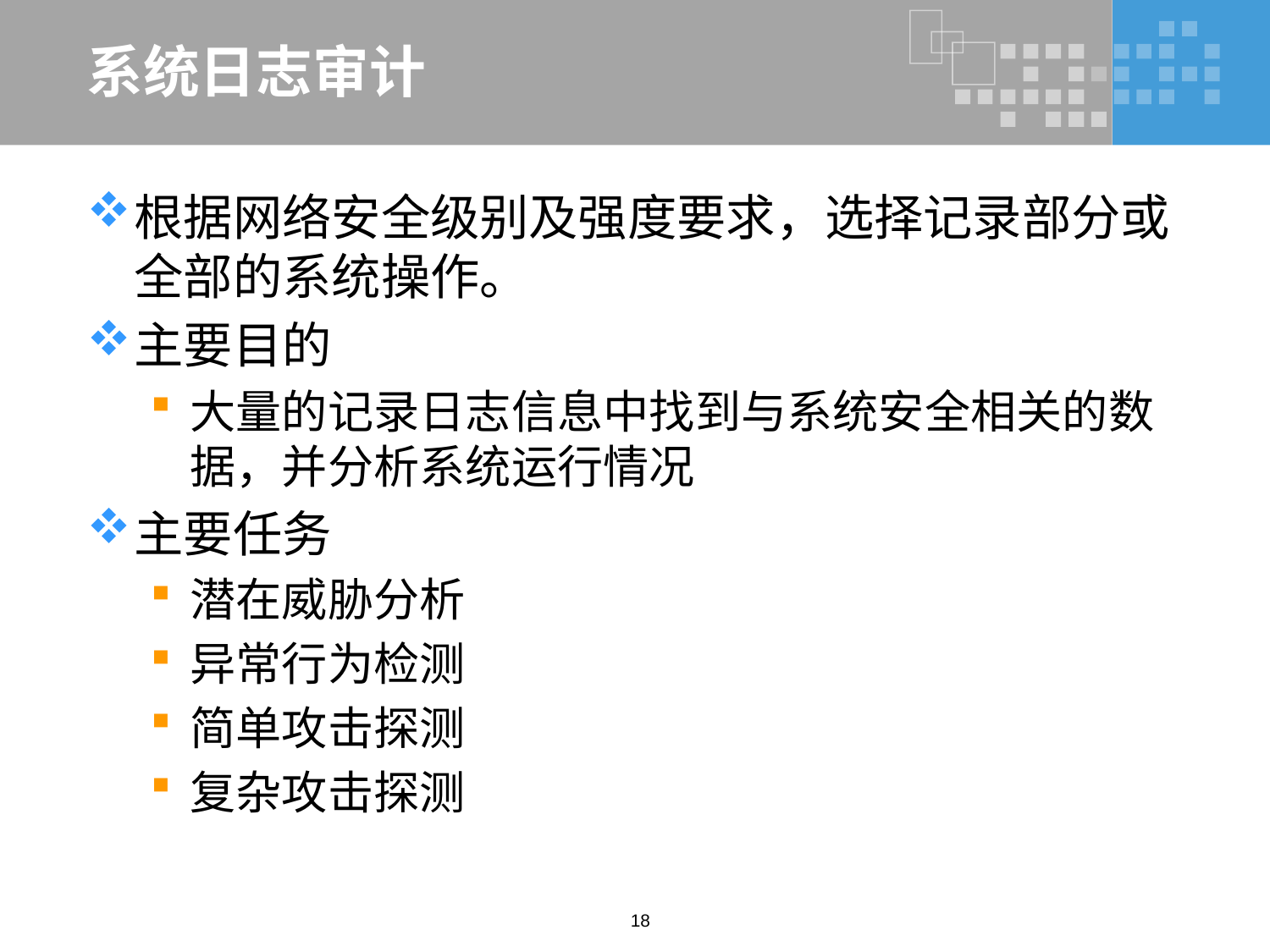

# 系统日志审计
根据网络安全级别及强度要求，选择记录部分或全部的系统操作。
主要目的
大量的记录日志信息中找到与系统安全相关的数据，并分析系统运行情况
主要任务
潜在威胁分析
异常行为检测
简单攻击探测
复杂攻击探测

18